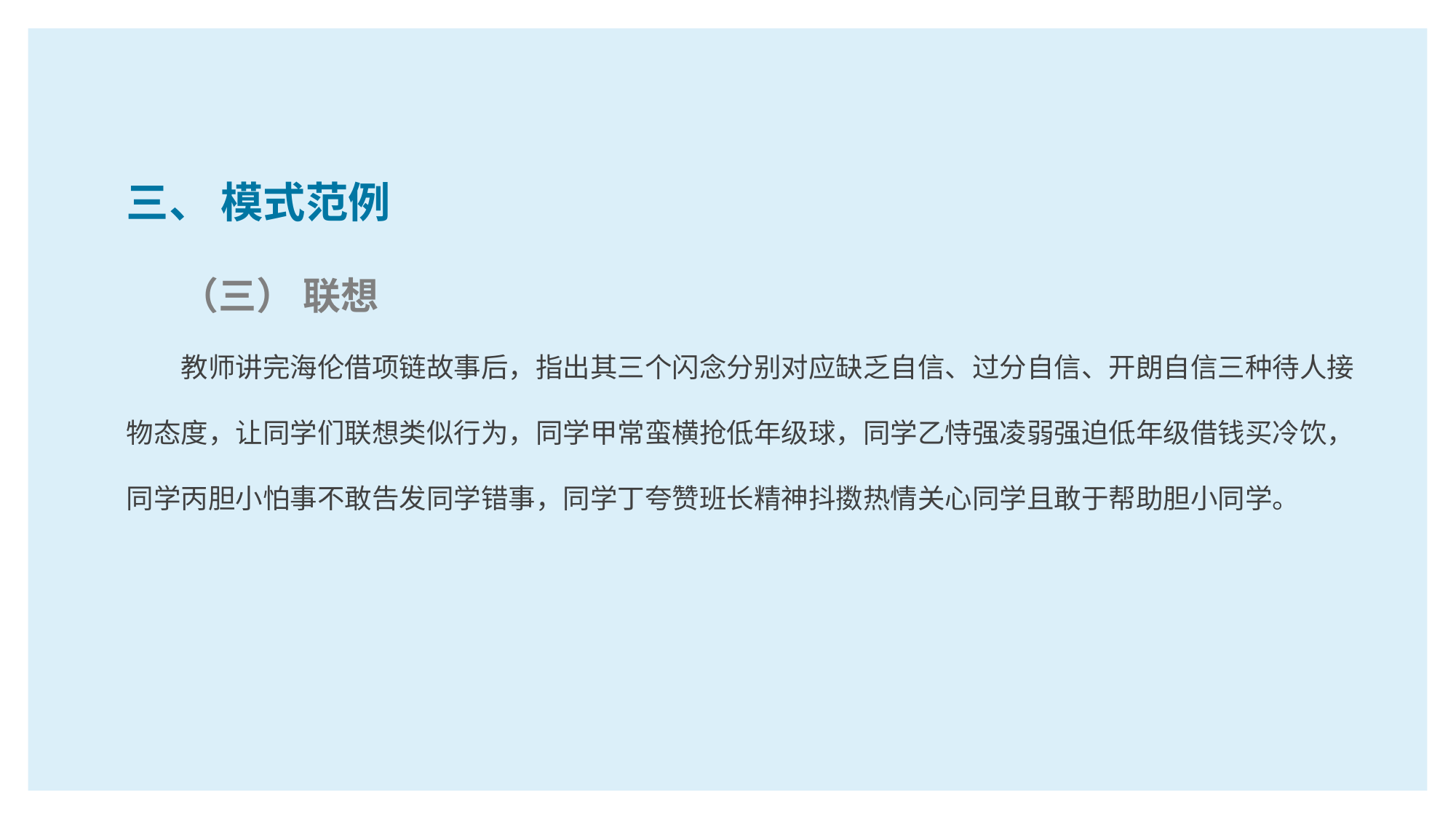

三、 模式范例
（三） 联想
教师讲完海伦借项链故事后，指出其三个闪念分别对应缺乏自信、过分自信、开朗自信三种待人接物态度，让同学们联想类似行为，同学甲常蛮横抢低年级球，同学乙恃强凌弱强迫低年级借钱买冷饮，同学丙胆小怕事不敢告发同学错事，同学丁夸赞班长精神抖擞热情关心同学且敢于帮助胆小同学。